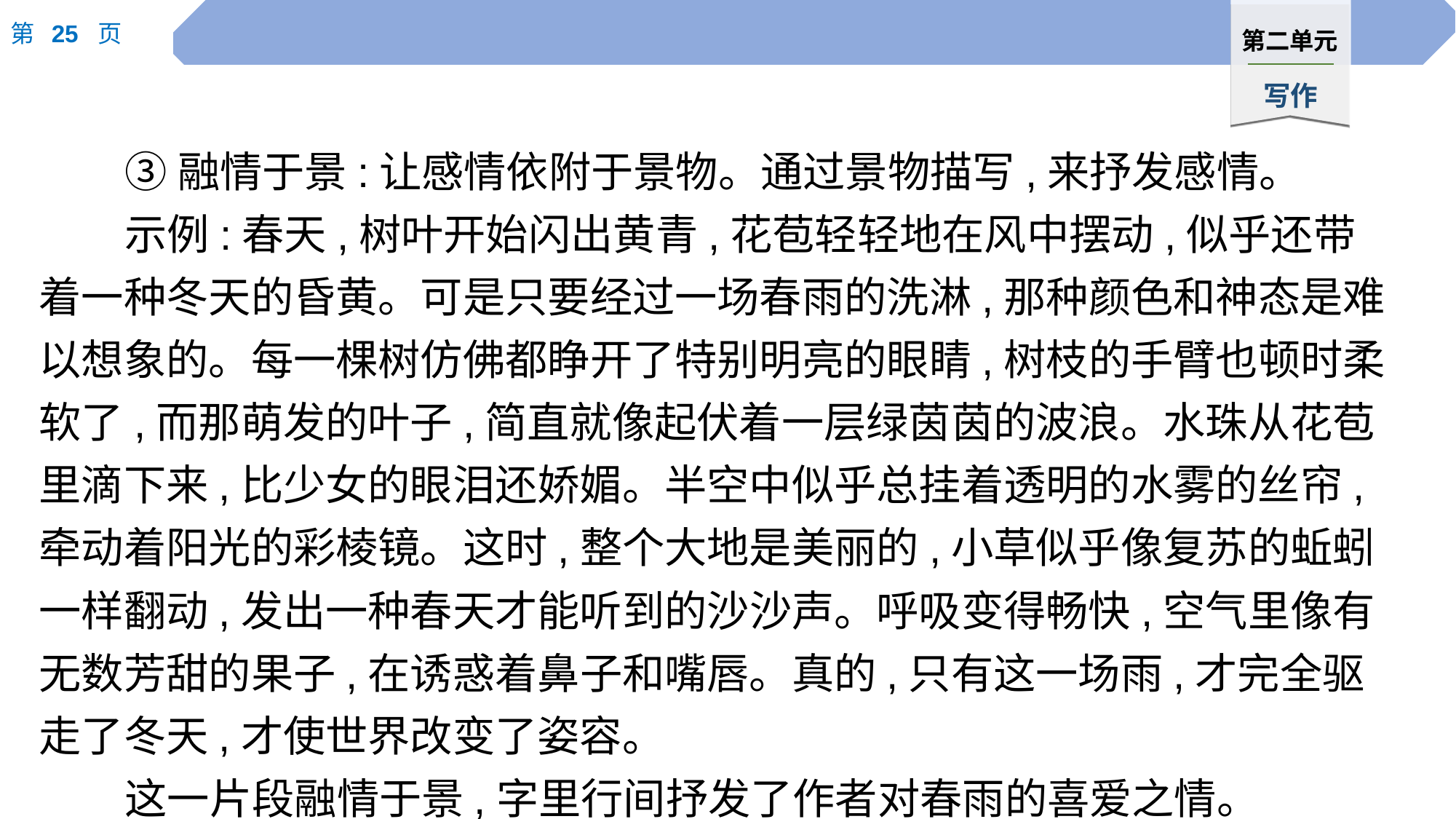

③融情于景:让感情依附于景物。通过景物描写,来抒发感情。
示例:春天,树叶开始闪出黄青,花苞轻轻地在风中摆动,似乎还带着一种冬天的昏黄。可是只要经过一场春雨的洗淋,那种颜色和神态是难以想象的。每一棵树仿佛都睁开了特别明亮的眼睛,树枝的手臂也顿时柔软了,而那萌发的叶子,简直就像起伏着一层绿茵茵的波浪。水珠从花苞里滴下来,比少女的眼泪还娇媚。半空中似乎总挂着透明的水雾的丝帘,牵动着阳光的彩棱镜。这时,整个大地是美丽的,小草似乎像复苏的蚯蚓一样翻动,发出一种春天才能听到的沙沙声。呼吸变得畅快,空气里像有无数芳甜的果子,在诱惑着鼻子和嘴唇。真的,只有这一场雨,才完全驱走了冬天,才使世界改变了姿容。
这一片段融情于景,字里行间抒发了作者对春雨的喜爱之情。